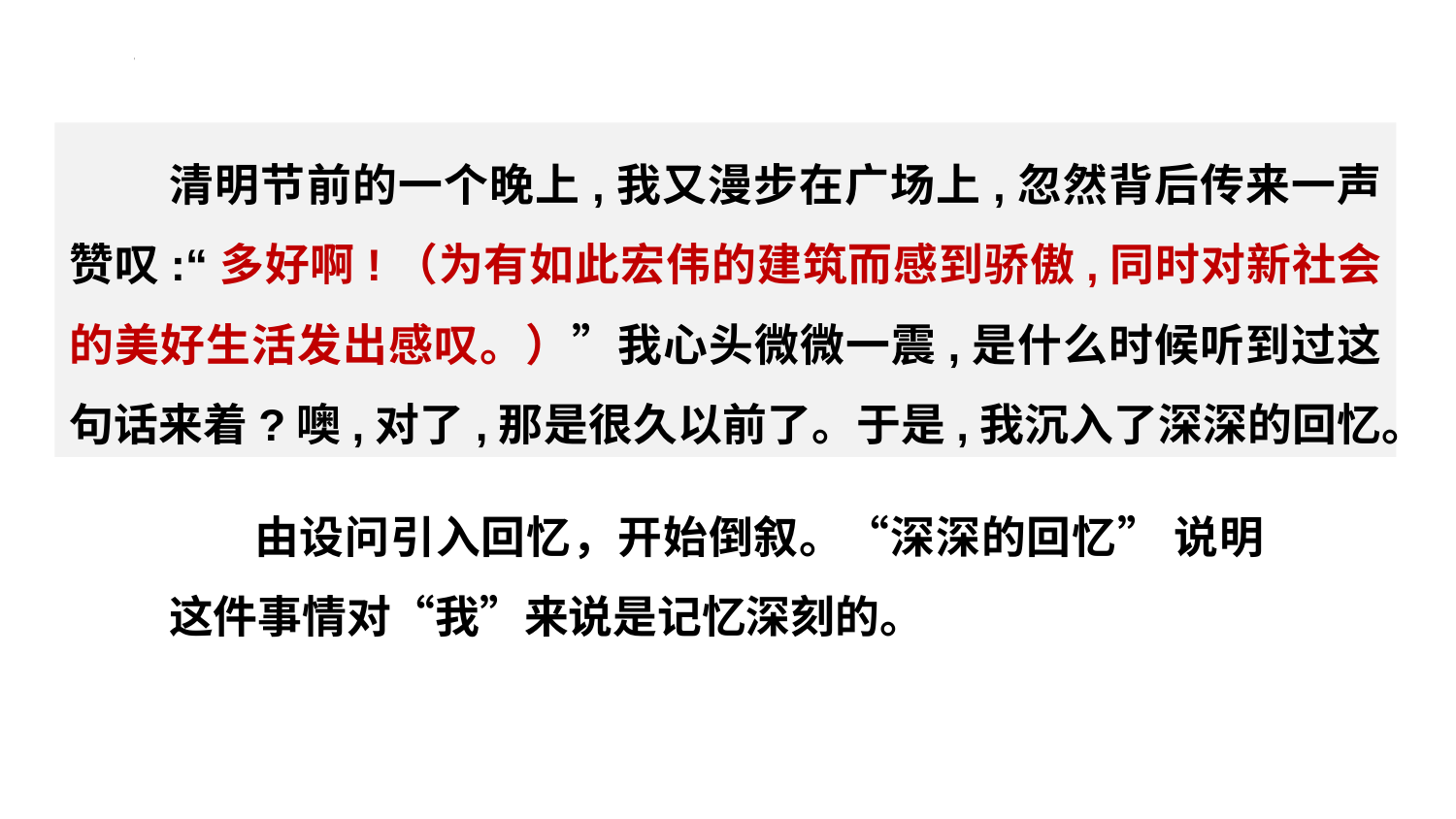

品读释疑
清明节前的一个晚上,我又漫步在广场上,忽然背后传来一声赞叹:“多好啊!（为有如此宏伟的建筑而感到骄傲,同时对新社会的美好生活发出感叹。）”我心头微微一震,是什么时候听到过这句话来着?噢,对了,那是很久以前了。于是,我沉入了深深的回忆。
由设问引入回忆，开始倒叙。“深深的回忆” 说明这件事情对“我”来说是记忆深刻的。